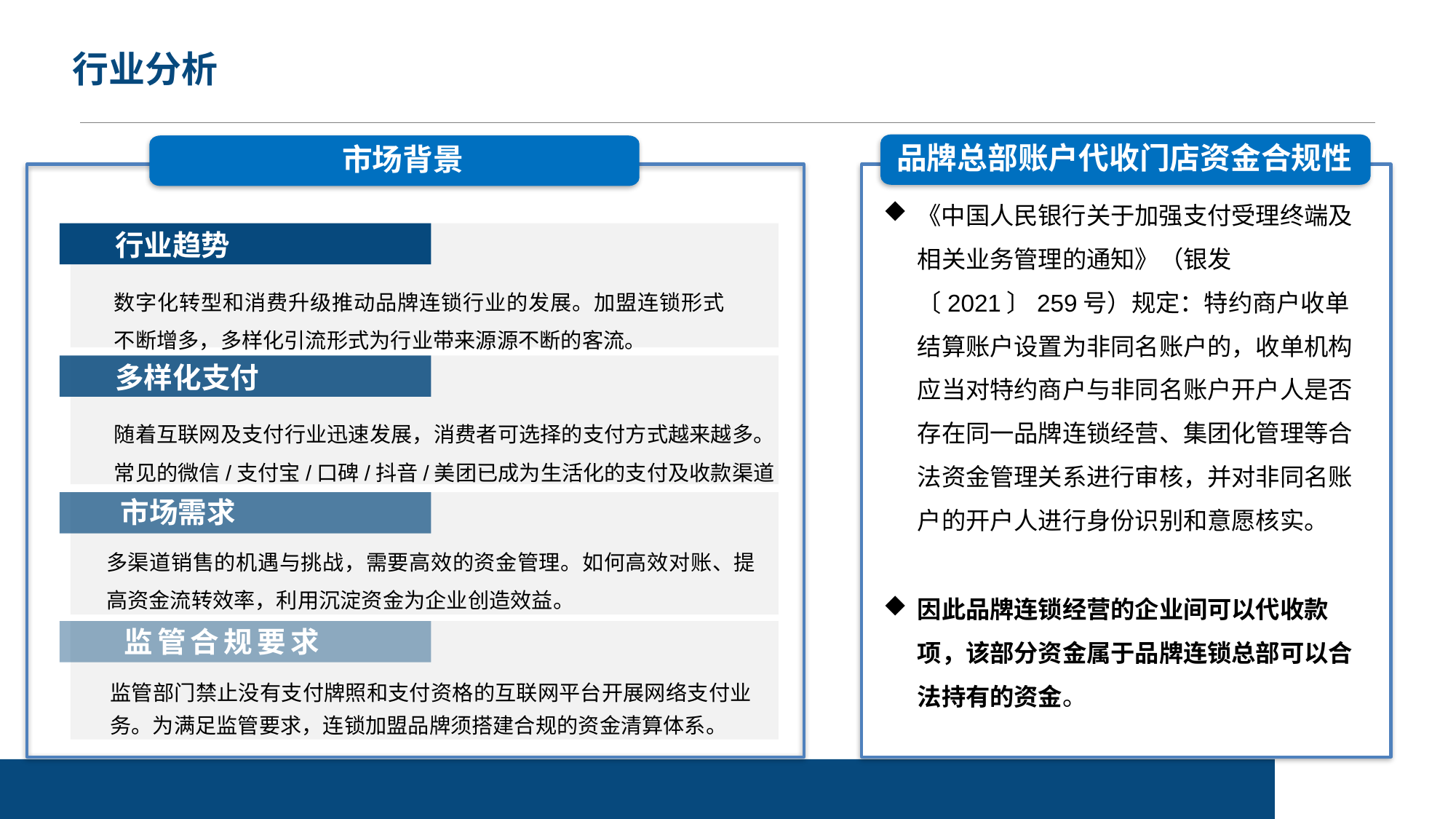

行业分析

品牌总部账户代收门店资金合规性

市场背景

《中国人民银行关于加强支付受理终端及相关业务管理的通知》（银发〔2021〕259号）规定：特约商户收单结算账户设置为非同名账户的，收单机构应当对特约商户与非同名账户开户人是否存在同一品牌连锁经营、集团化管理等合法资金管理关系进行审核，并对非同名账户的开户人进行身份识别和意愿核实。
因此品牌连锁经营的企业间可以代收款项，该部分资金属于品牌连锁总部可以合法持有的资金。
行业趋势

数字化转型和消费升级推动品牌连锁行业的发展。加盟连锁形式不断增多，多样化引流形式为行业带来源源不断的客流。
多样化支付

随着互联网及支付行业迅速发展，消费者可选择的支付方式越来越多。常见的微信/支付宝/口碑/抖音/美团已成为生活化的支付及收款渠道
市场需求

多渠道销售的机遇与挑战，需要高效的资金管理。如何高效对账、提高资金流转效率，利用沉淀资金为企业创造效益。
监管合规要求

监管部门禁止没有支付牌照和支付资格的互联网平台开展网络支付业务。为满足监管要求，连锁加盟品牌须搭建合规的资金清算体系。